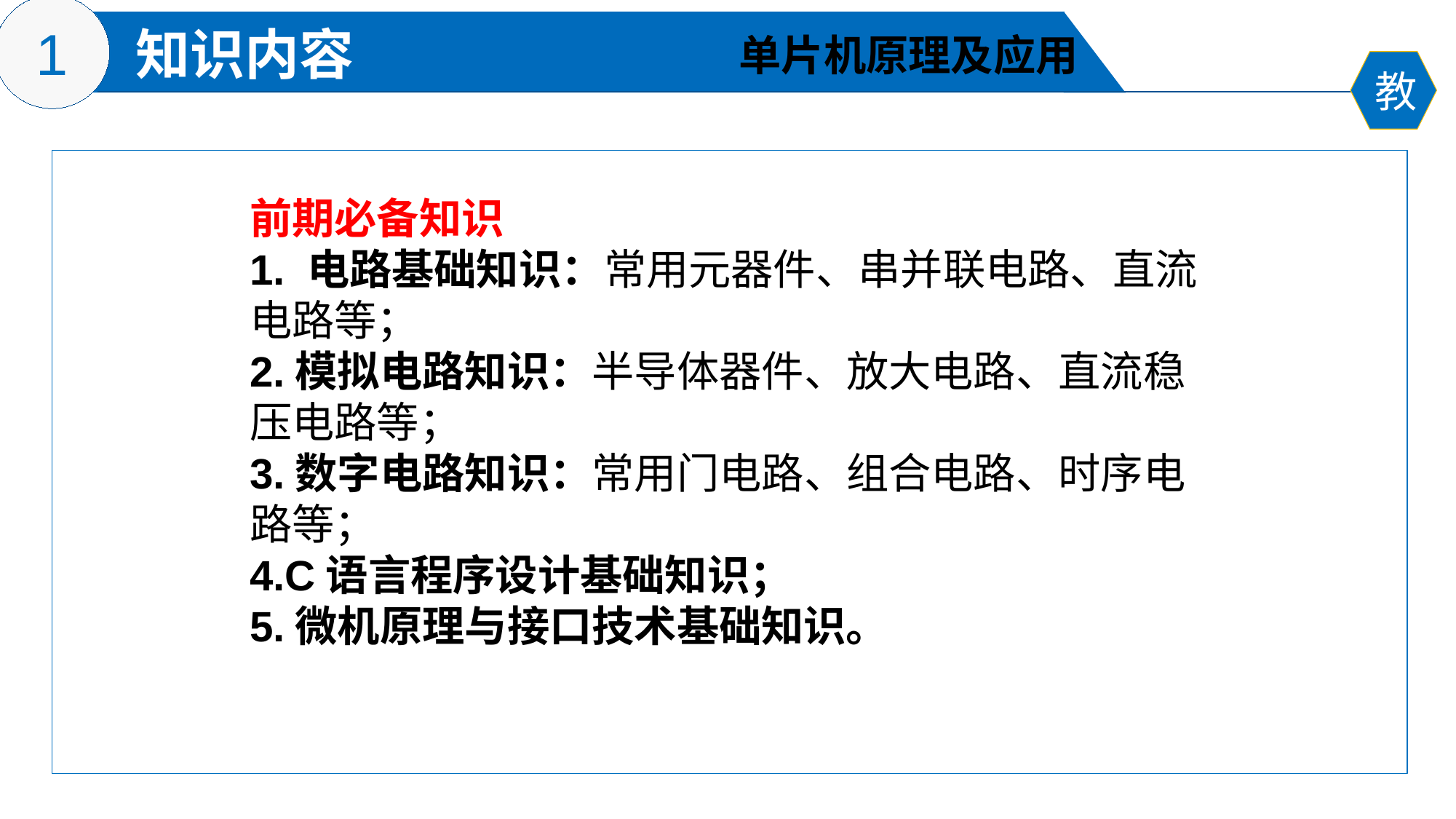

单片机原理及应用
前期必备知识
1. 电路基础知识：常用元器件、串并联电路、直流电路等；
2.模拟电路知识：半导体器件、放大电路、直流稳压电路等；
3.数字电路知识：常用门电路、组合电路、时序电路等；
4.C语言程序设计基础知识；
5.微机原理与接口技术基础知识。